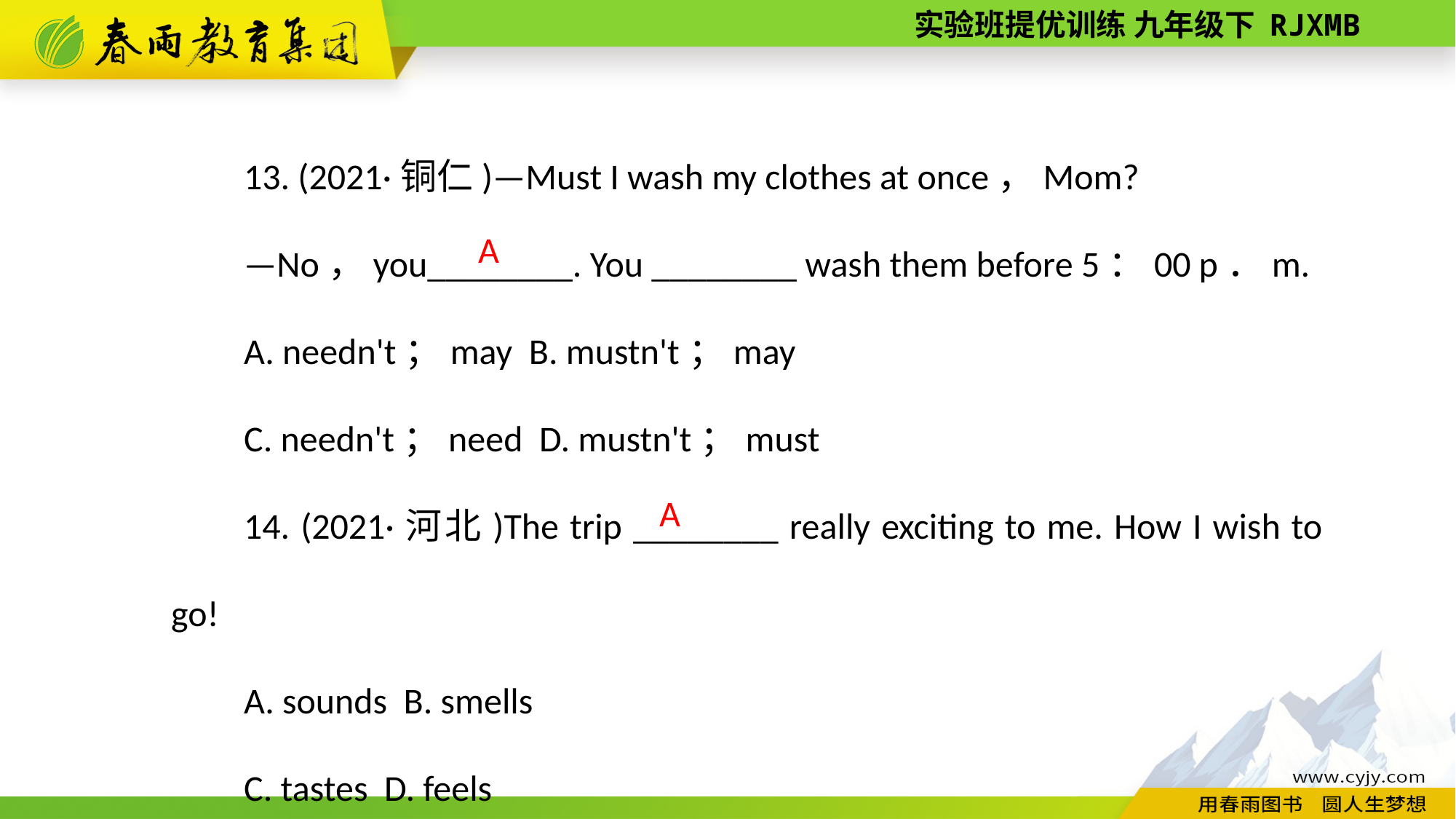

13. (2021·铜仁)—Must I wash my clothes at once，Mom?
—No，you________. You ________ wash them before 5：00 p．m.
A. needn't；may  B. mustn't；may
C. needn't；need  D. mustn't；must
14. (2021·河北)The trip ________ really exciting to me. How I wish to go!
A. sounds  B. smells
C. tastes  D. feels
A
A